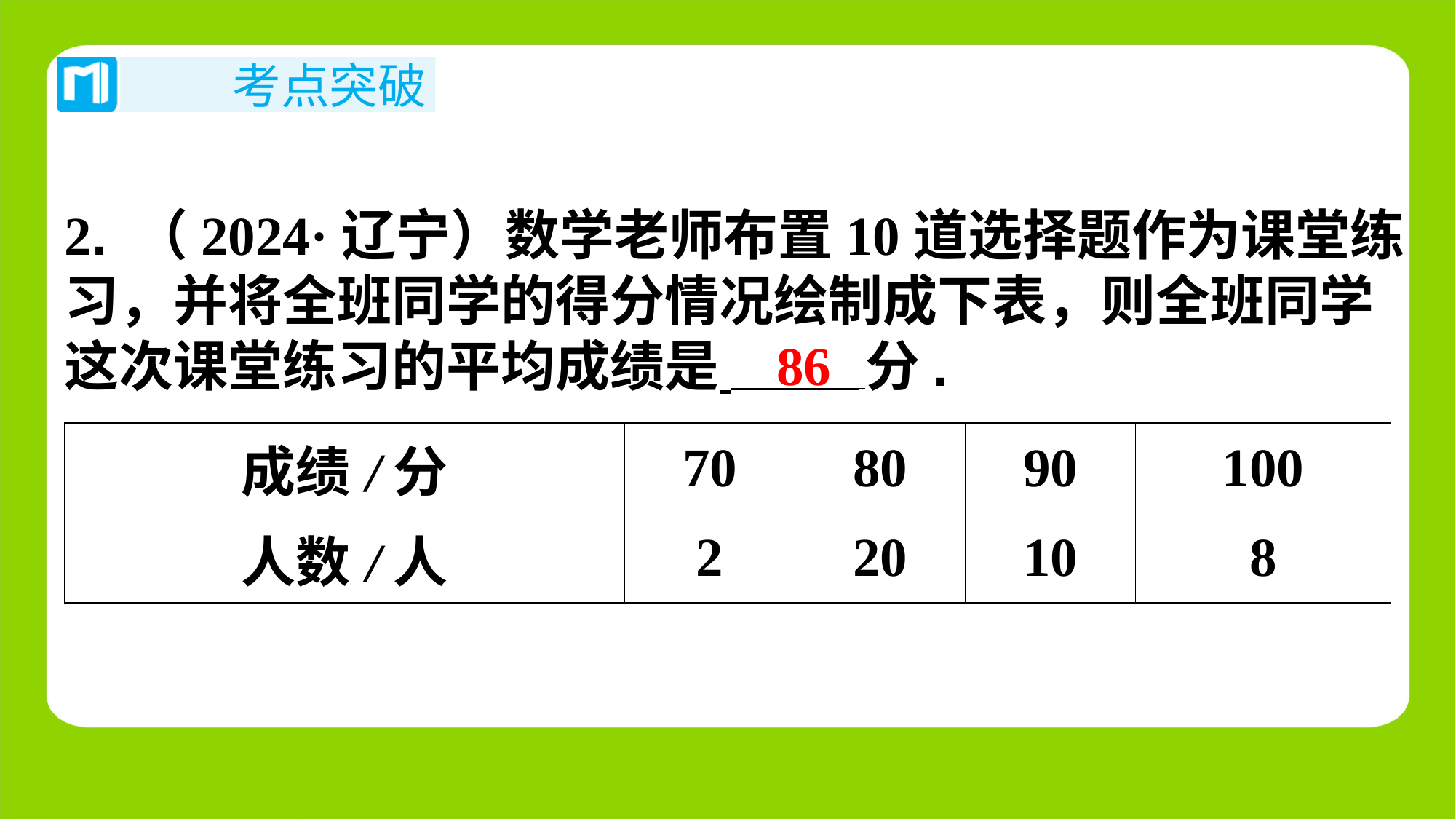

2. （2024·辽宁）数学老师布置10道选择题作为课堂练
习，并将全班同学的得分情况绘制成下表，则全班同学
这次课堂练习的平均成绩是                     分.
86
| 成绩/分 | 70 | 80 | 90 | 100 |
| --- | --- | --- | --- | --- |
| 人数/人 | 2 | 20 | 10 | 8 |